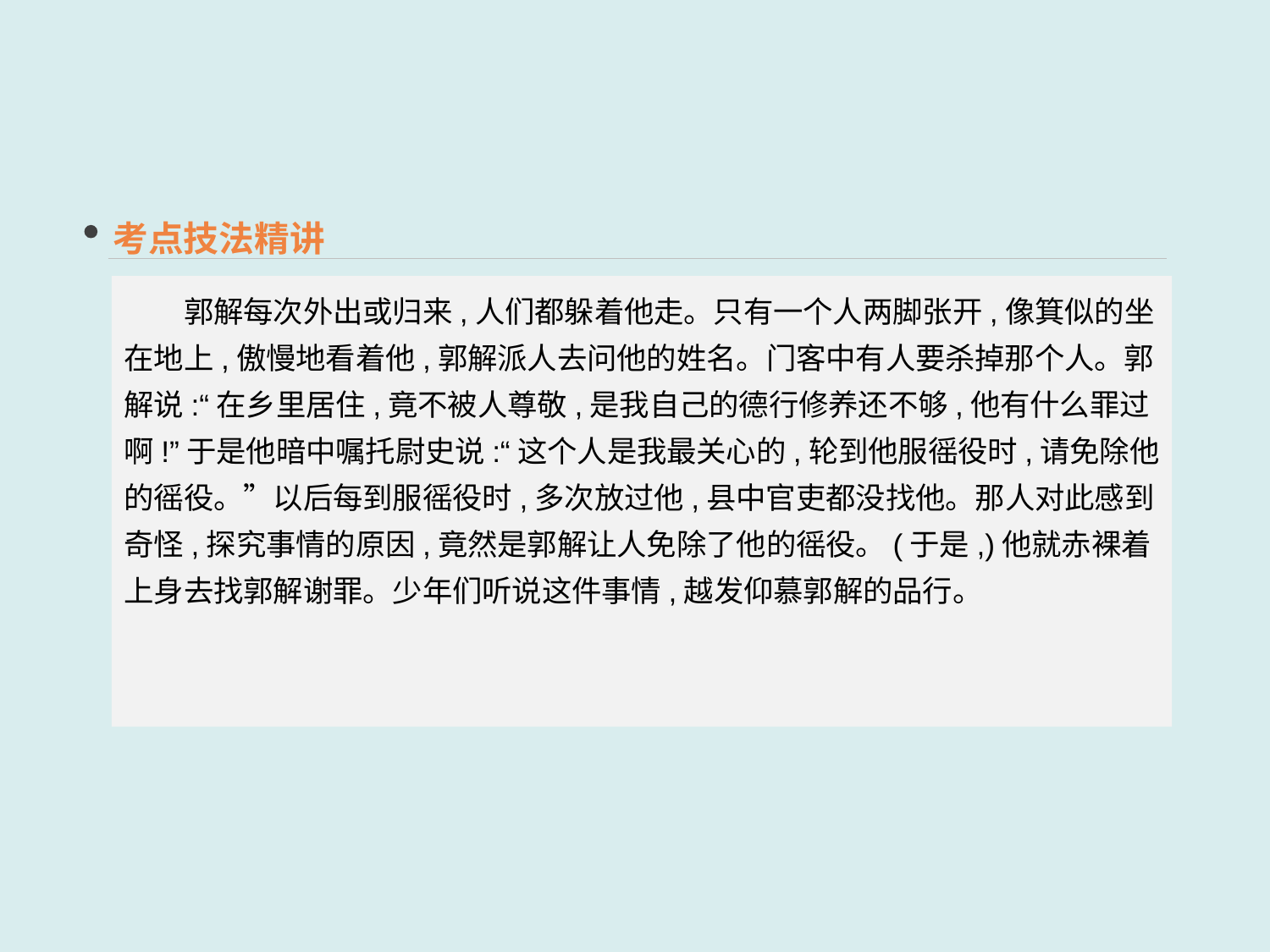

考点技法精讲

　　郭解每次外出或归来,人们都躲着他走。只有一个人两脚张开,像箕似的坐在地上,傲慢地看着他,郭解派人去问他的姓名。门客中有人要杀掉那个人。郭解说:“在乡里居住,竟不被人尊敬,是我自己的德行修养还不够,他有什么罪过啊!”于是他暗中嘱托尉史说:“这个人是我最关心的,轮到他服徭役时,请免除他的徭役。”以后每到服徭役时,多次放过他,县中官吏都没找他。那人对此感到奇怪,探究事情的原因,竟然是郭解让人免除了他的徭役。(于是,)他就赤裸着上身去找郭解谢罪。少年们听说这件事情,越发仰慕郭解的品行。